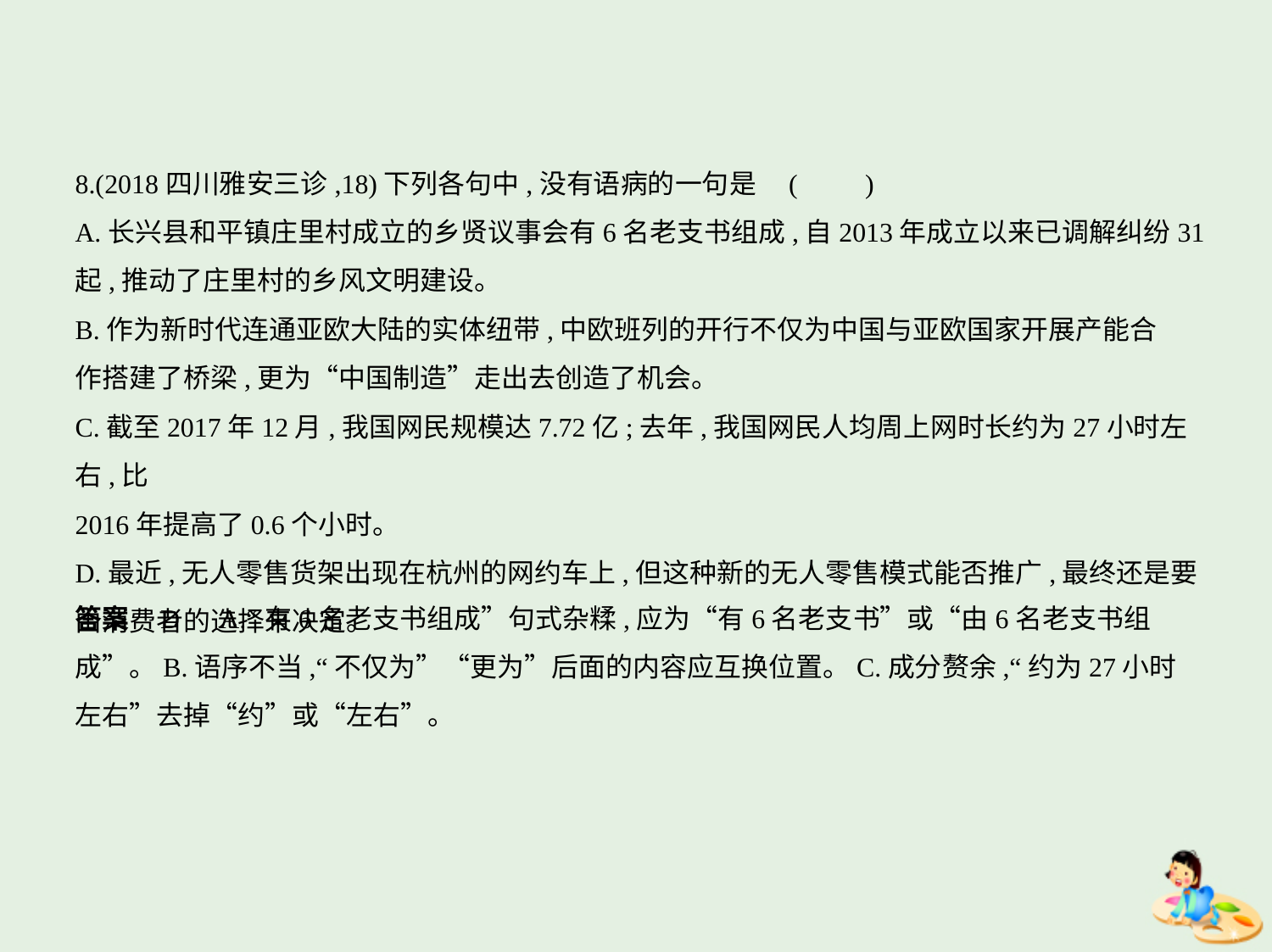

8.(2018四川雅安三诊,18)下列各句中,没有语病的一句是 (　　)
A.长兴县和平镇庄里村成立的乡贤议事会有6名老支书组成,自2013年成立以来已调解纠纷31
起,推动了庄里村的乡风文明建设。
B.作为新时代连通亚欧大陆的实体纽带,中欧班列的开行不仅为中国与亚欧国家开展产能合
作搭建了桥梁,更为“中国制造”走出去创造了机会。
C.截至2017年12月,我国网民规模达7.72亿;去年,我国网民人均周上网时长约为27小时左右,比
2016年提高了0.6个小时。
D.最近,无人零售货架出现在杭州的网约车上,但这种新的无人零售模式能否推广,最终还是要
由消费者的选择来决定。
答案    D　A.“有6名老支书组成”句式杂糅,应为“有6名老支书”或“由6名老支书组
成”。B.语序不当,“不仅为”“更为”后面的内容应互换位置。C.成分赘余,“约为27小时
左右”去掉“约”或“左右”。